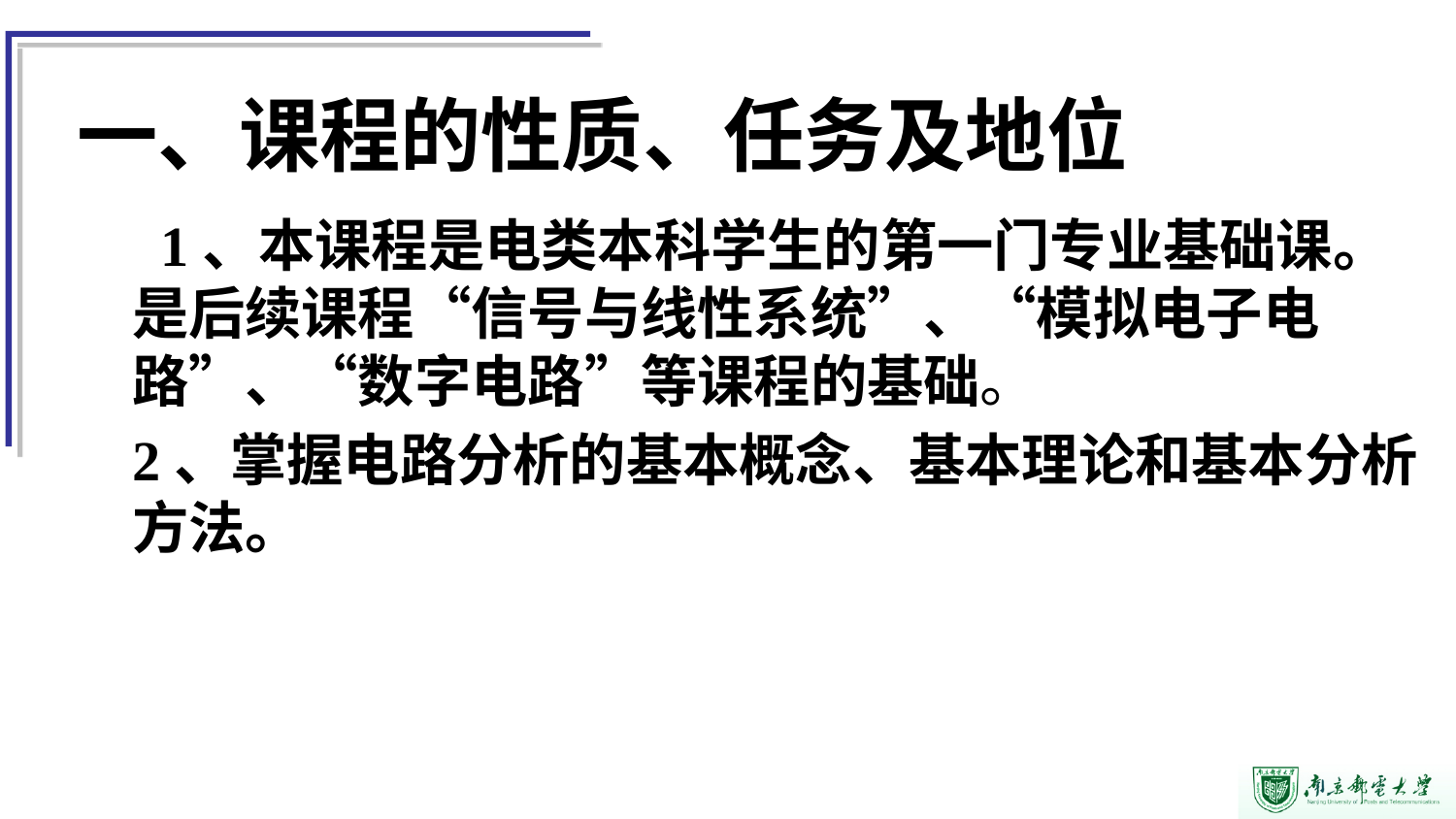

一、课程的性质、任务及地位
  1、本课程是电类本科学生的第一门专业基础课。是后续课程“信号与线性系统”、“模拟电子电路”、“数字电路”等课程的基础。
2、掌握电路分析的基本概念、基本理论和基本分析方法。